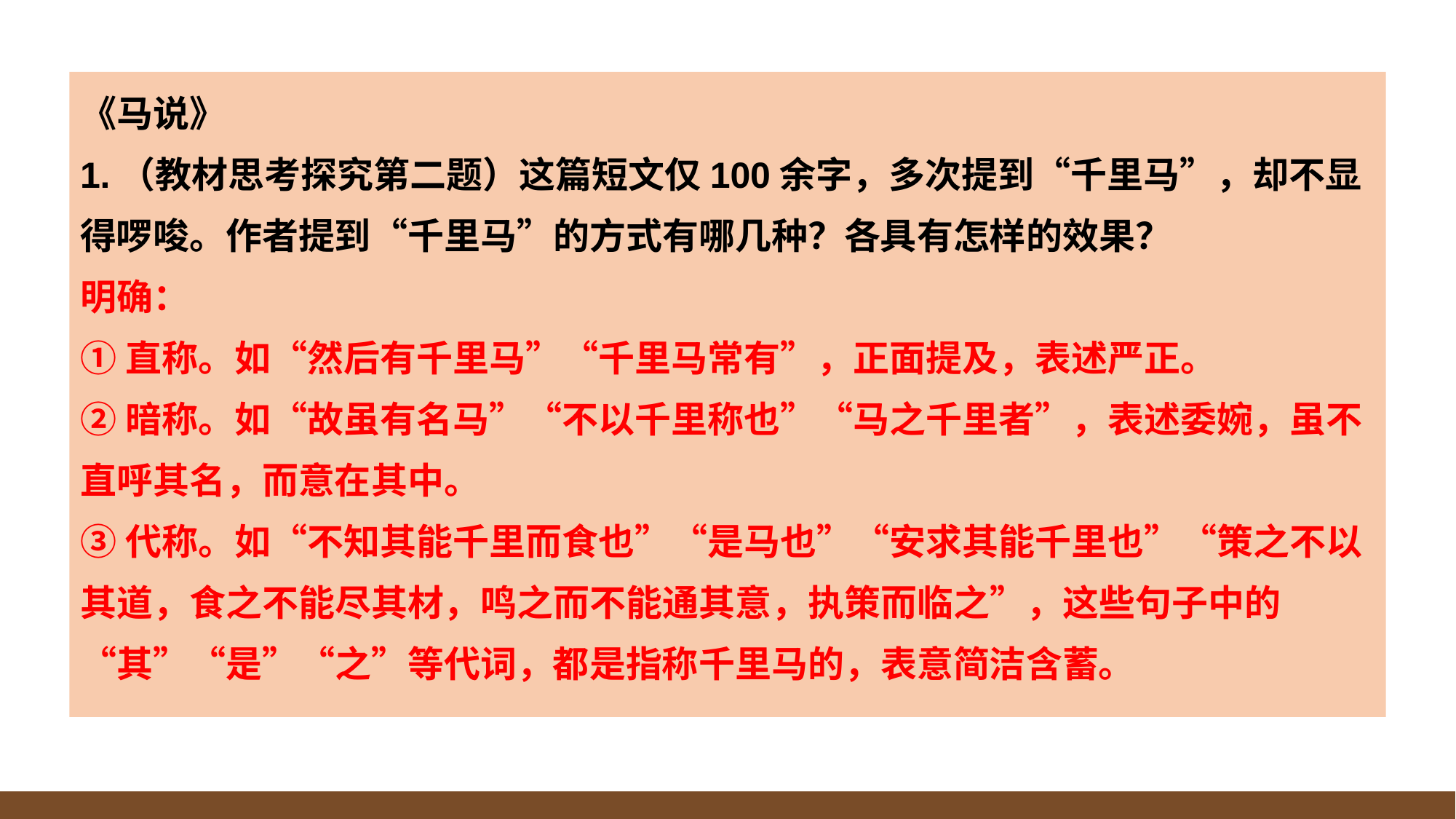

《马说》
1.（教材思考探究第二题）这篇短文仅100余字，多次提到“千里马”，却不显得啰唆。作者提到“千里马”的方式有哪几种？各具有怎样的效果？
明确：
①直称。如“然后有千里马”“千里马常有”，正面提及，表述严正。
②暗称。如“故虽有名马”“不以千里称也”“马之千里者”，表述委婉，虽不直呼其名，而意在其中。
③代称。如“不知其能千里而食也”“是马也”“安求其能千里也”“策之不以其道，食之不能尽其材，鸣之而不能通其意，执策而临之”，这些句子中的“其”“是”“之”等代词，都是指称千里马的，表意简洁含蓄。